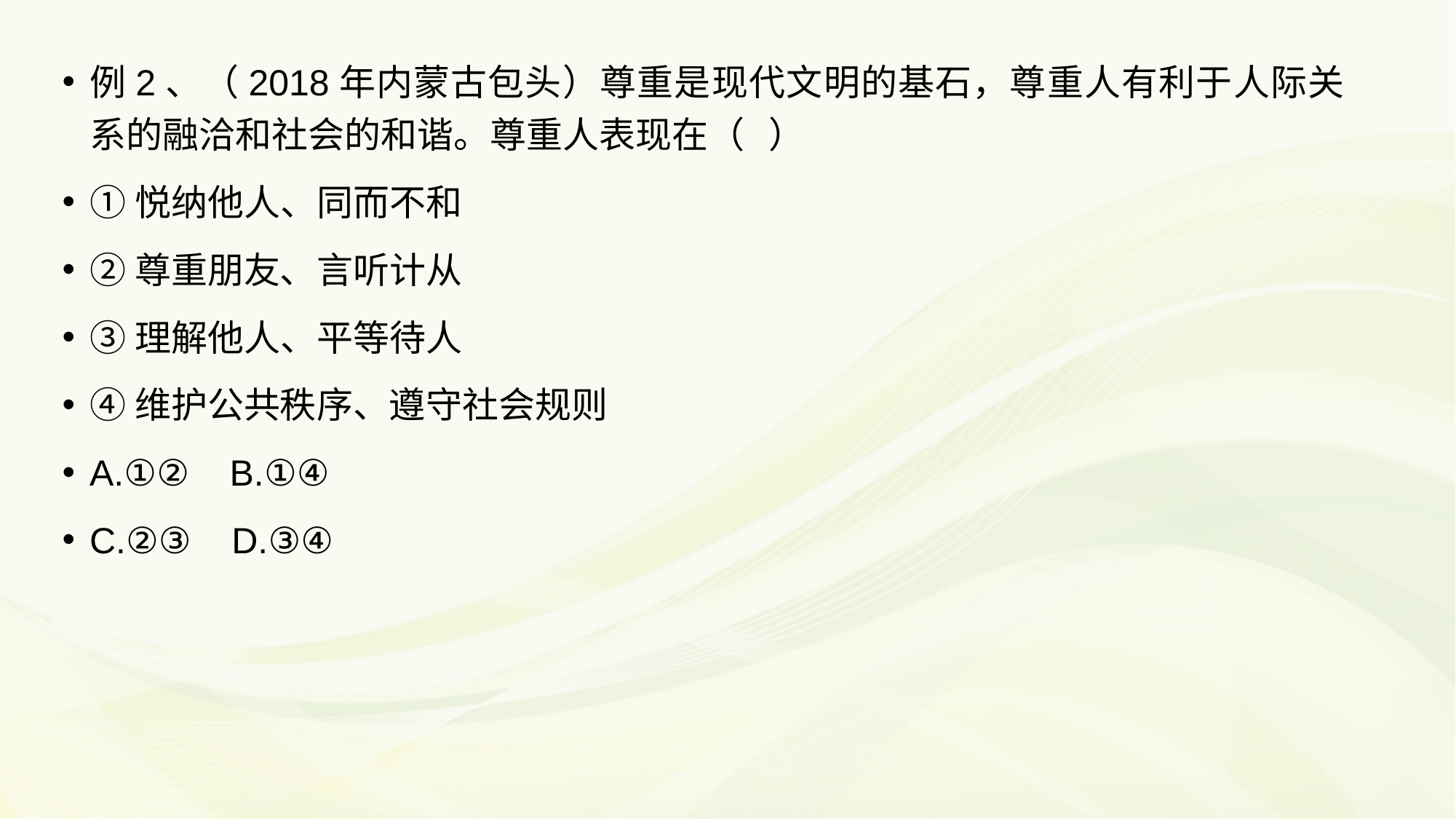

例2、（2018年内蒙古包头）尊重是现代文明的基石，尊重人有利于人际关系的融洽和社会的和谐。尊重人表现在（   ）
①悦纳他人、同而不和
②尊重朋友、言听计从
③理解他人、平等待人
④维护公共秩序、遵守社会规则
A.①②    B.①④
C.②③    D.③④